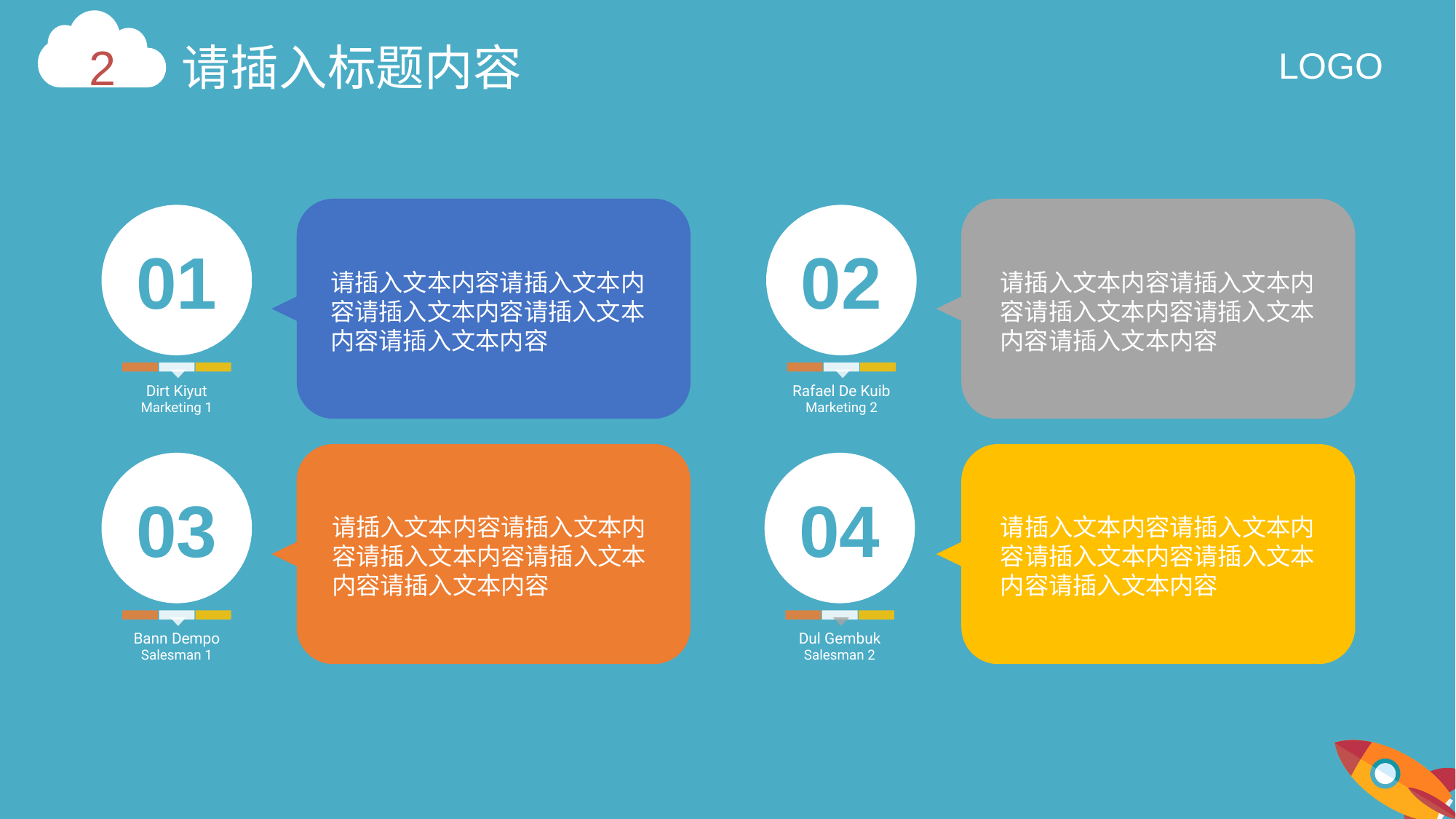

01
02

请插入文本内容请插入文本内容请插入文本内容请插入文本内容请插入文本内容

请插入文本内容请插入文本内容请插入文本内容请插入文本内容请插入文本内容

Dirt Kiyut
Marketing 1
Rafael De Kuib
Marketing 2

03
04

请插入文本内容请插入文本内容请插入文本内容请插入文本内容请插入文本内容

请插入文本内容请插入文本内容请插入文本内容请插入文本内容请插入文本内容

Bann Dempo
Salesman 1
Dul Gembuk
Salesman 2